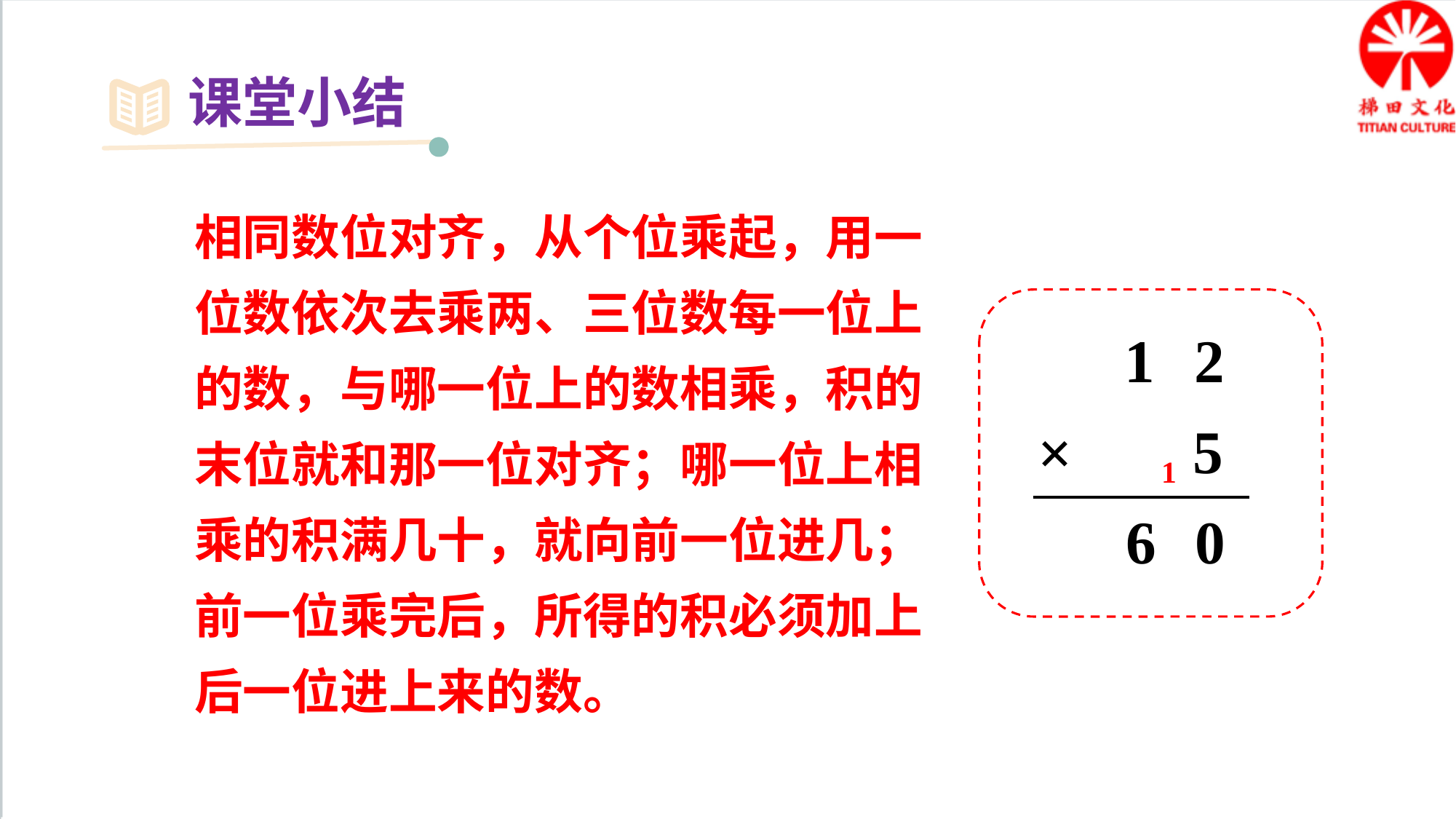

课堂小结

相同数位对齐，从个位乘起，用一位数依次去乘两、三位数每一位上的数，与哪一位上的数相乘，积的末位就和那一位对齐；哪一位上相乘的积满几十，就向前一位进几；前一位乘完后，所得的积必须加上后一位进上来的数。

1 2
5
×
1
0
6